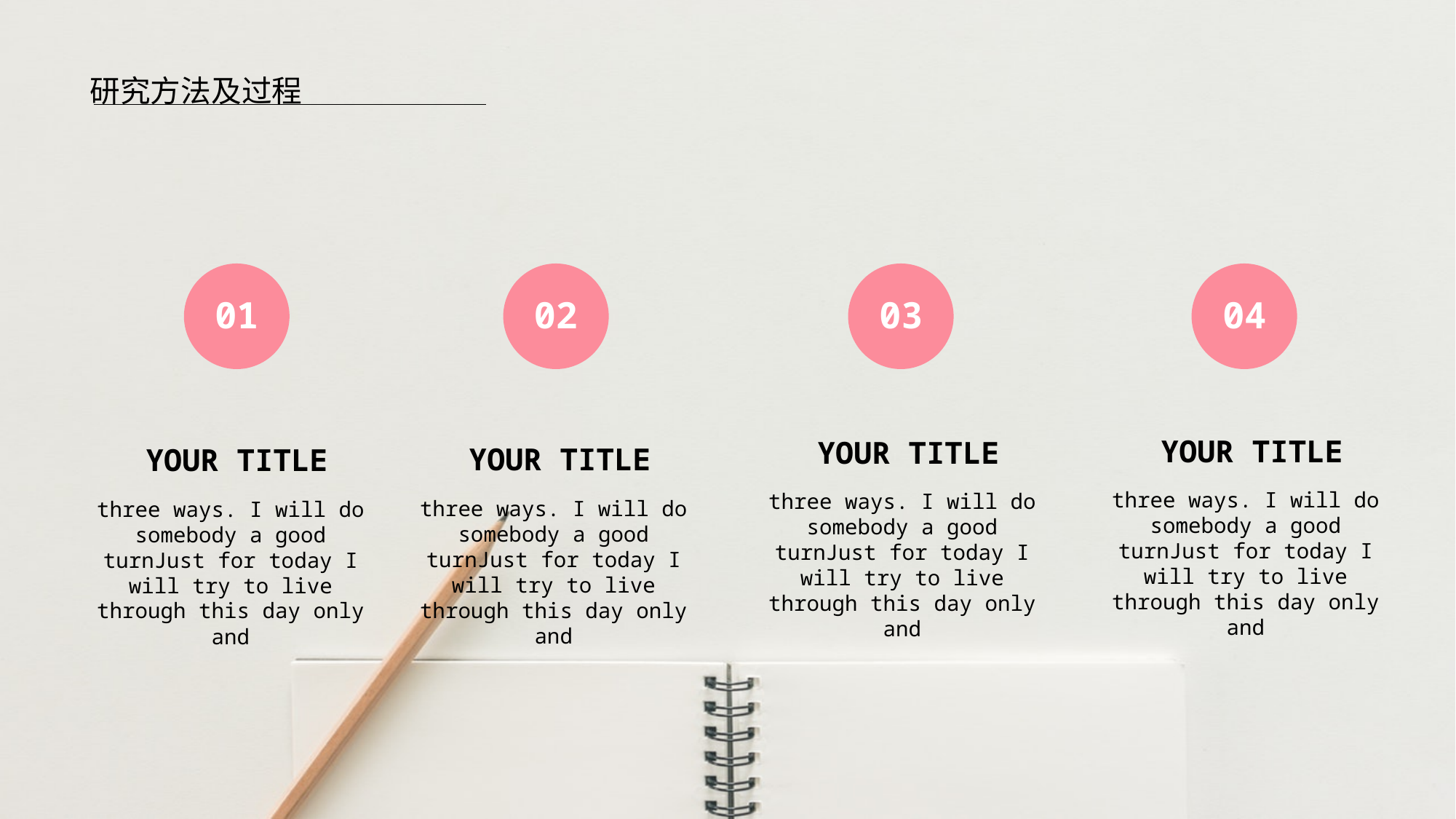

研究方法及过程

01
YOUR TITLE
three ways. I will do somebody a good turnJust for today I will try to live through this day only and

02
YOUR TITLE
three ways. I will do somebody a good turnJust for today I will try to live through this day only and

03
YOUR TITLE
three ways. I will do somebody a good turnJust for today I will try to live through this day only and

04
YOUR TITLE
three ways. I will do somebody a good turnJust for today I will try to live through this day only and